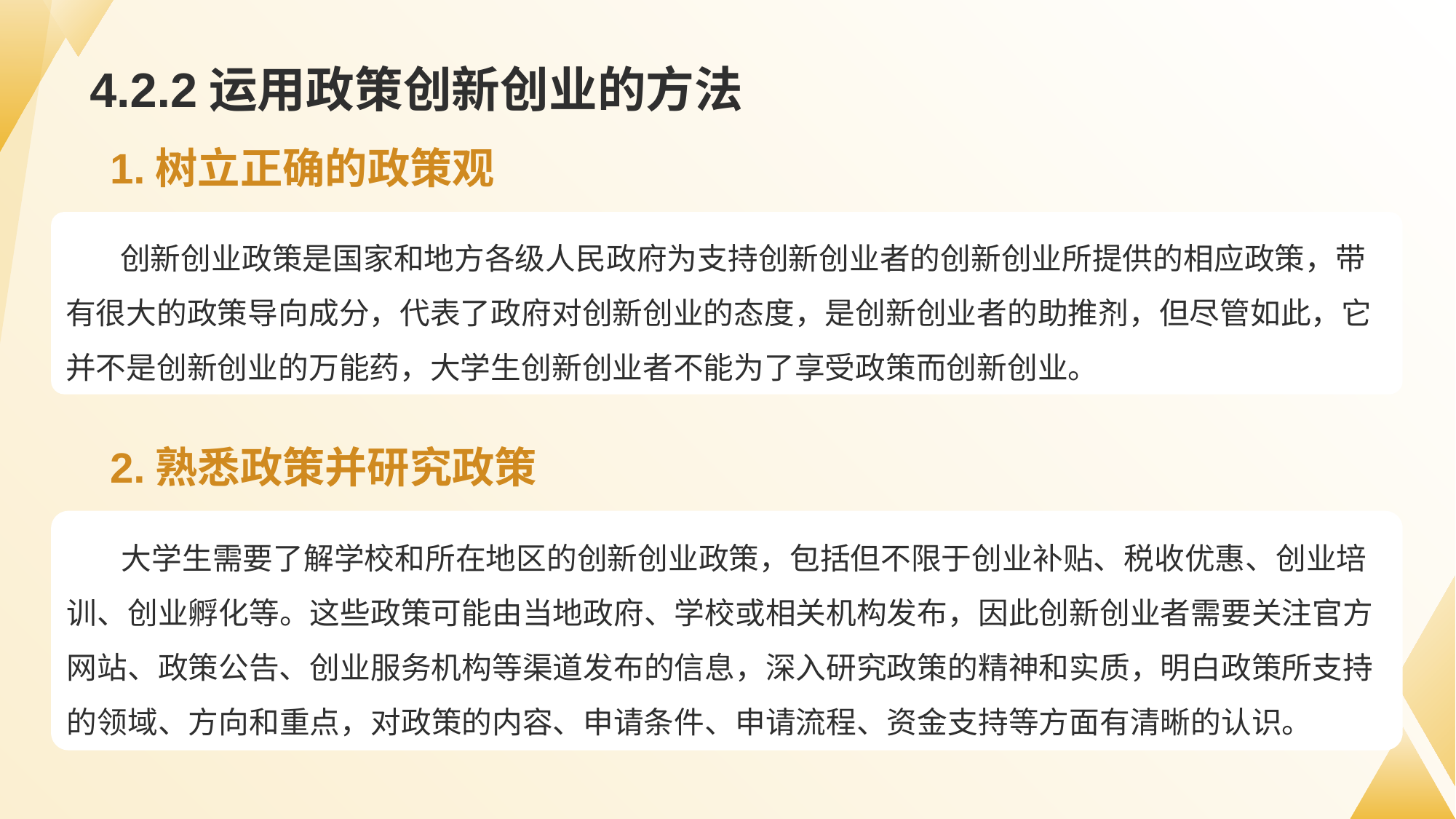

# 4.2.2运用政策创新创业的方法
1.树立正确的政策观
创新创业政策是国家和地方各级人民政府为支持创新创业者的创新创业所提供的相应政策，带有很大的政策导向成分，代表了政府对创新创业的态度，是创新创业者的助推剂，但尽管如此，它并不是创新创业的万能药，大学生创新创业者不能为了享受政策而创新创业。
2.熟悉政策并研究政策
大学生需要了解学校和所在地区的创新创业政策，包括但不限于创业补贴、税收优惠、创业培训、创业孵化等。这些政策可能由当地政府、学校或相关机构发布，因此创新创业者需要关注官方网站、政策公告、创业服务机构等渠道发布的信息，深入研究政策的精神和实质，明白政策所支持的领域、方向和重点，对政策的内容、申请条件、申请流程、资金支持等方面有清晰的认识。